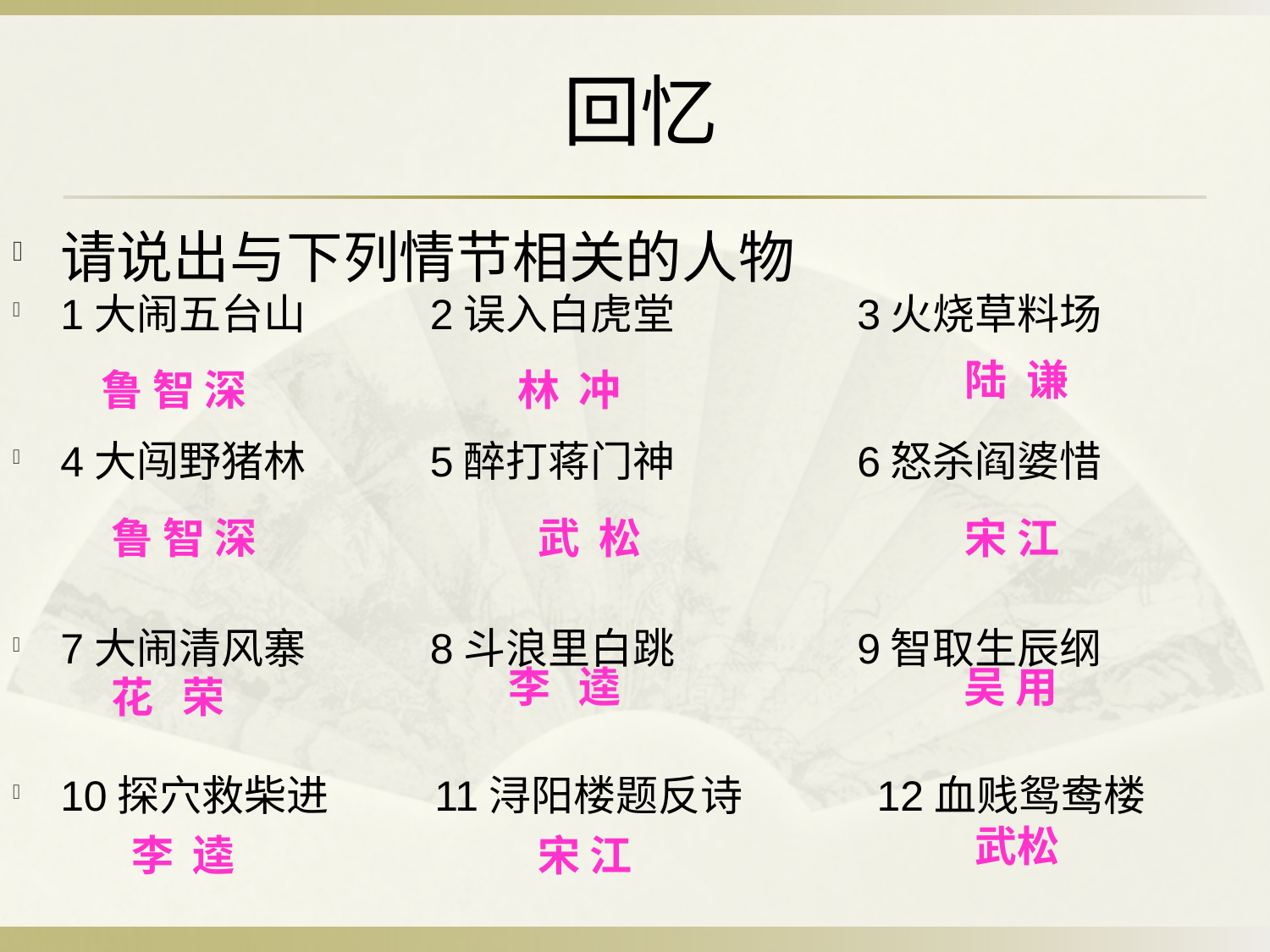

# 回忆

请说出与下列情节相关的人物
1大闹五台山            2误入白虎堂                  3火烧草料场

4大闯野猪林            5醉打蒋门神                  6怒杀阎婆惜

7大闹清风寨            8斗浪里白跳                  9智取生辰纲

10探穴救柴进          11浔阳楼题反诗             12血贱鸳鸯楼

陆  谦
   鲁 智 深
   林  冲
  鲁 智 深
  武  松
宋 江
 李   逵
   吴 用
花   荣
 武松
李  逵
  宋 江